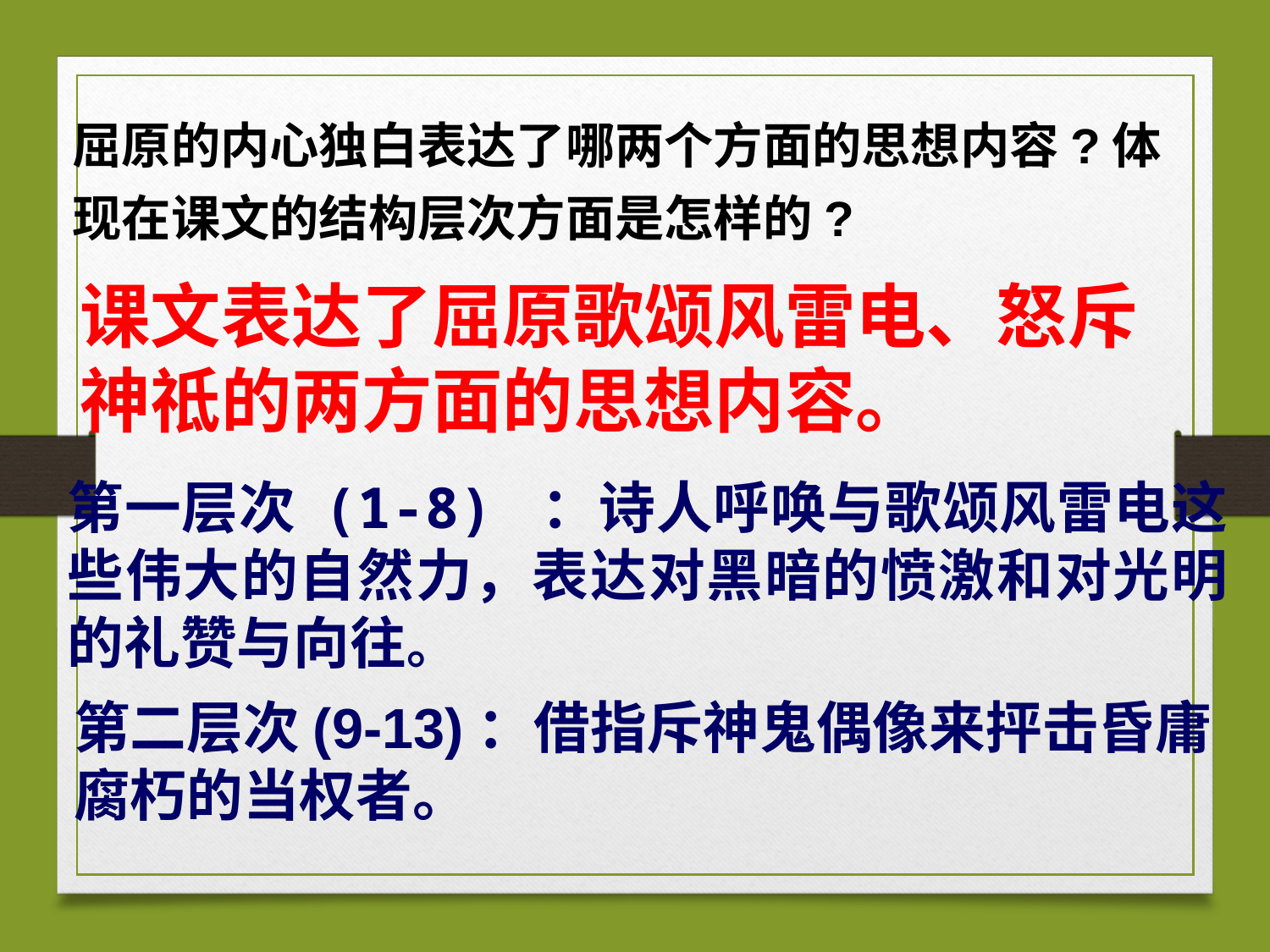

屈原的内心独白表达了哪两个方面的思想内容?体现在课文的结构层次方面是怎样的?
课文表达了屈原歌颂风雷电、怒斥神祗的两方面的思想内容。
第一层次 (1-8) ：诗人呼唤与歌颂风雷电这些伟大的自然力，表达对黑暗的愤激和对光明的礼赞与向往。
第二层次(9-13)：借指斥神鬼偶像来抨击昏庸腐朽的当权者。